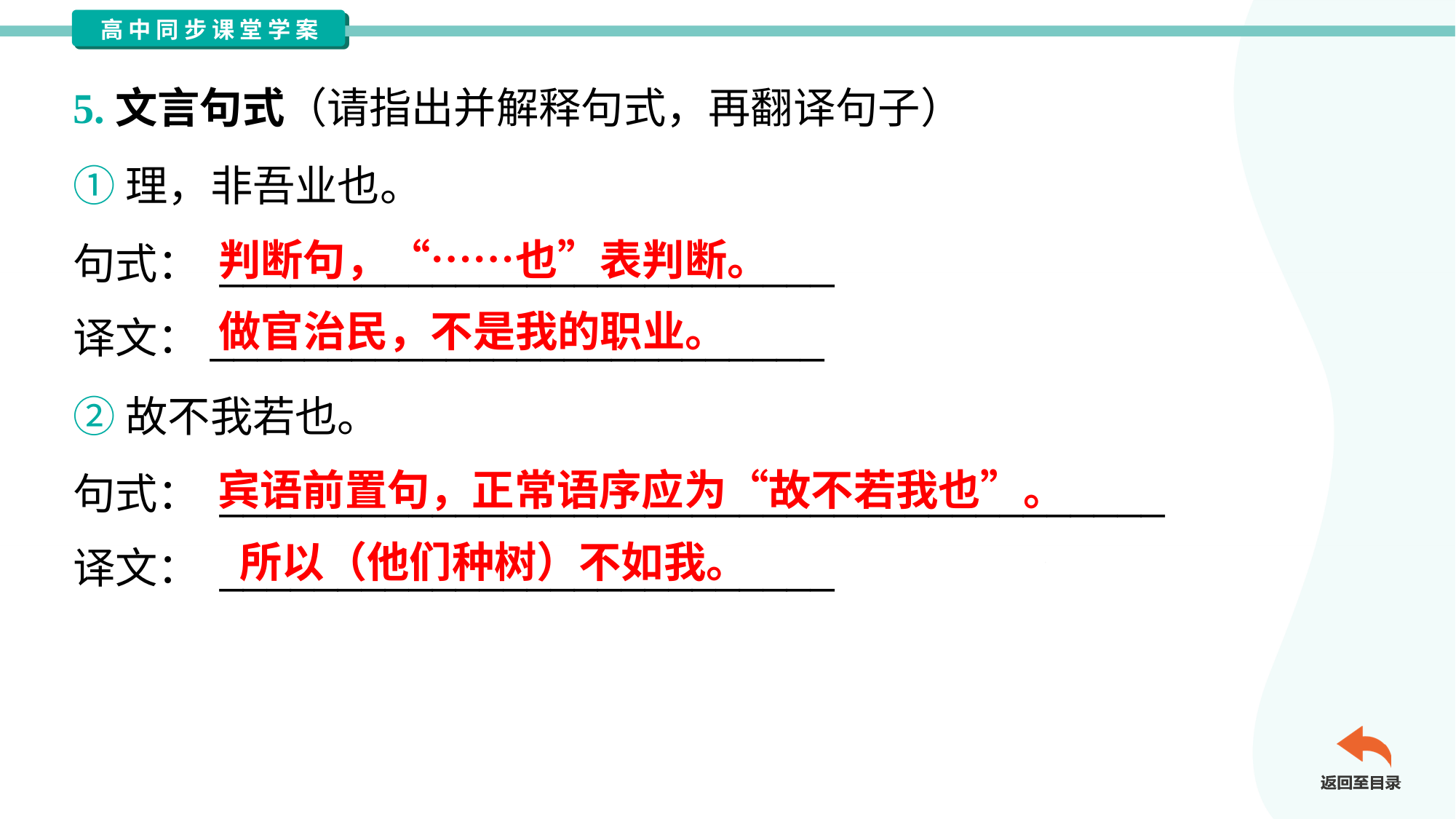

5.文言句式（请指出并解释句式，再翻译句子）
①理，非吾业也。
句式： __________________________
译文：__________________________
判断句，“……也”表判断。
做官治民，不是我的职业。
②故不我若也。
句式： ________________________________________
译文： __________________________
宾语前置句，正常语序应为“故不若我也”。
所以（他们种树）不如我。